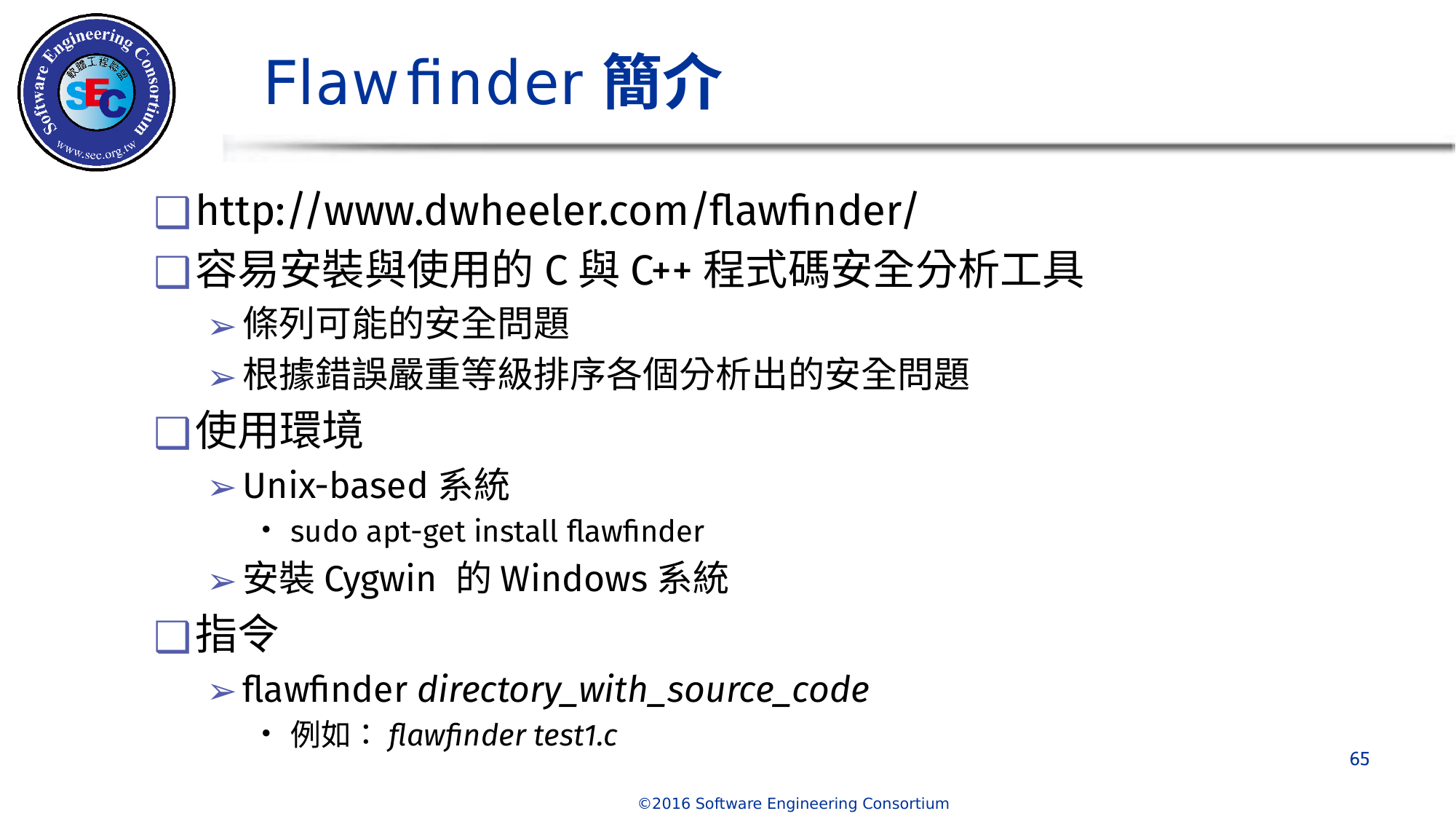

Flawfinder簡介
http://www.dwheeler.com/flawfinder/
容易安裝與使用的C與C++程式碼安全分析工具
條列可能的安全問題
根據錯誤嚴重等級排序各個分析出的安全問題
使用環境
Unix-based系統
sudo apt-get install flawfinder
安裝Cygwin 的Windows系統
指令
flawfinder directory_with_source_code
例如：flawfinder test1.c

65